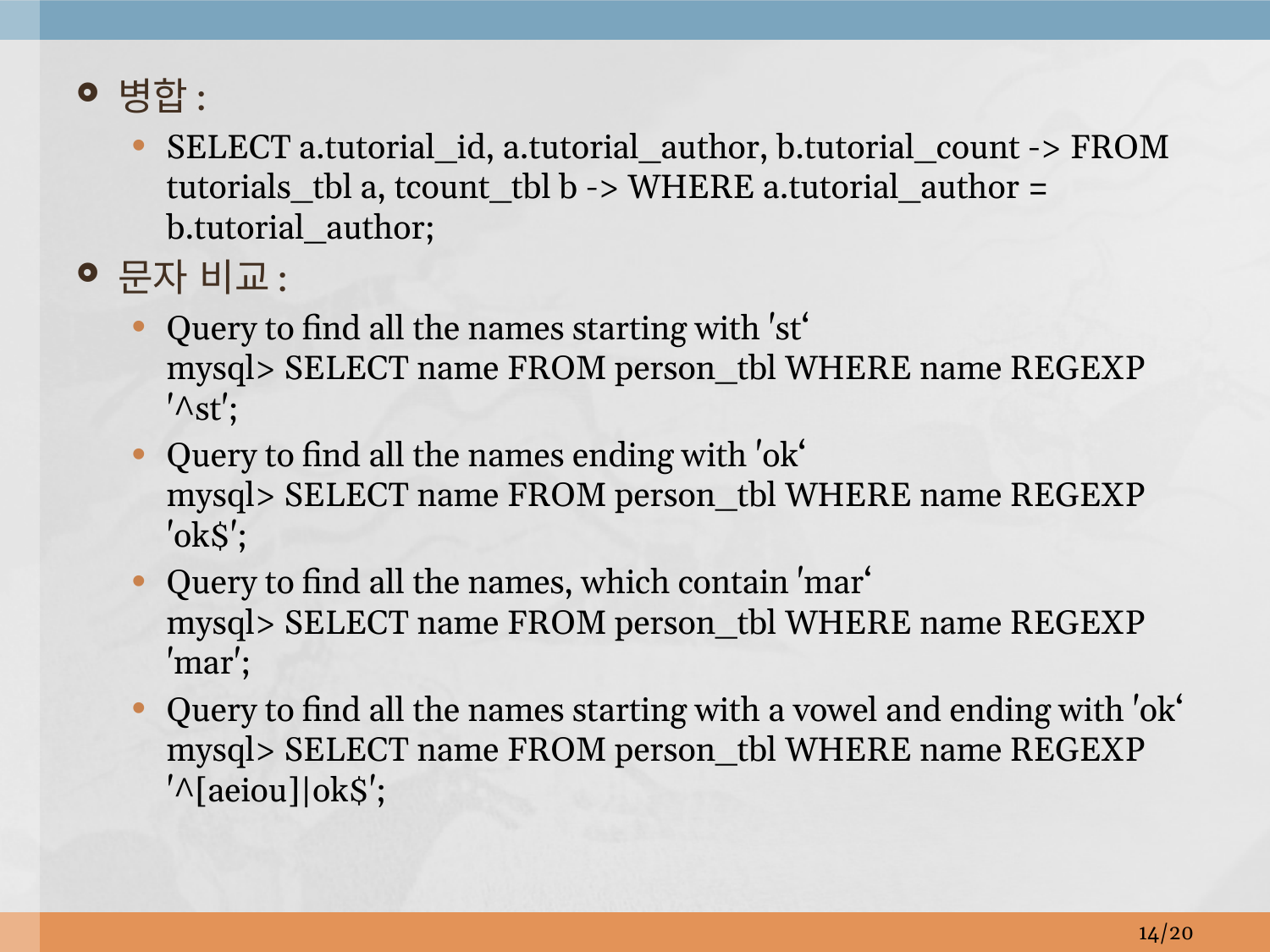

병합:
SELECT a.tutorial_id, a.tutorial_author, b.tutorial_count -> FROM tutorials_tbl a, tcount_tbl b -> WHERE a.tutorial_author = b.tutorial_author;
문자 비교:
Query to find all the names starting with 'st‘
mysql> SELECT name FROM person_tbl WHERE name REGEXP '^st';
Query to find all the names ending with 'ok‘
mysql> SELECT name FROM person_tbl WHERE name REGEXP 'ok$';
Query to find all the names, which contain 'mar‘
mysql> SELECT name FROM person_tbl WHERE name REGEXP 'mar';
Query to find all the names starting with a vowel and ending with 'ok‘
mysql> SELECT name FROM person_tbl WHERE name REGEXP '^[aeiou]|ok$';

14/20